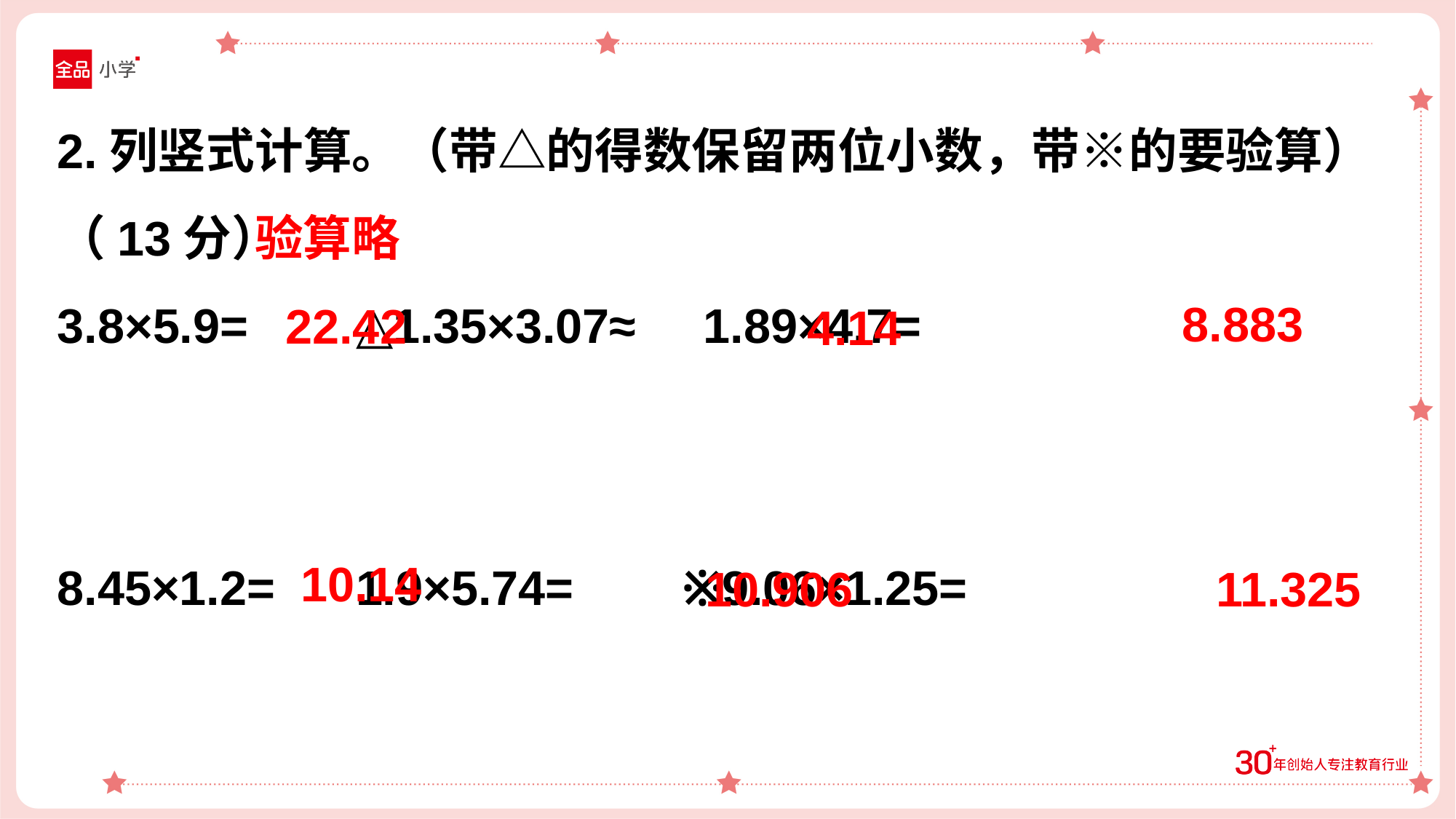

2.列竖式计算。（带△的得数保留两位小数，带※的要验算）（13分）
3.8×5.9=        △1.35×3.07≈     1.89×4.7=

8.45×1.2=      1.9×5.74=        ※9.06×1.25=
验算略
8.883
22.42
4.14
10.14
10.906
11.325